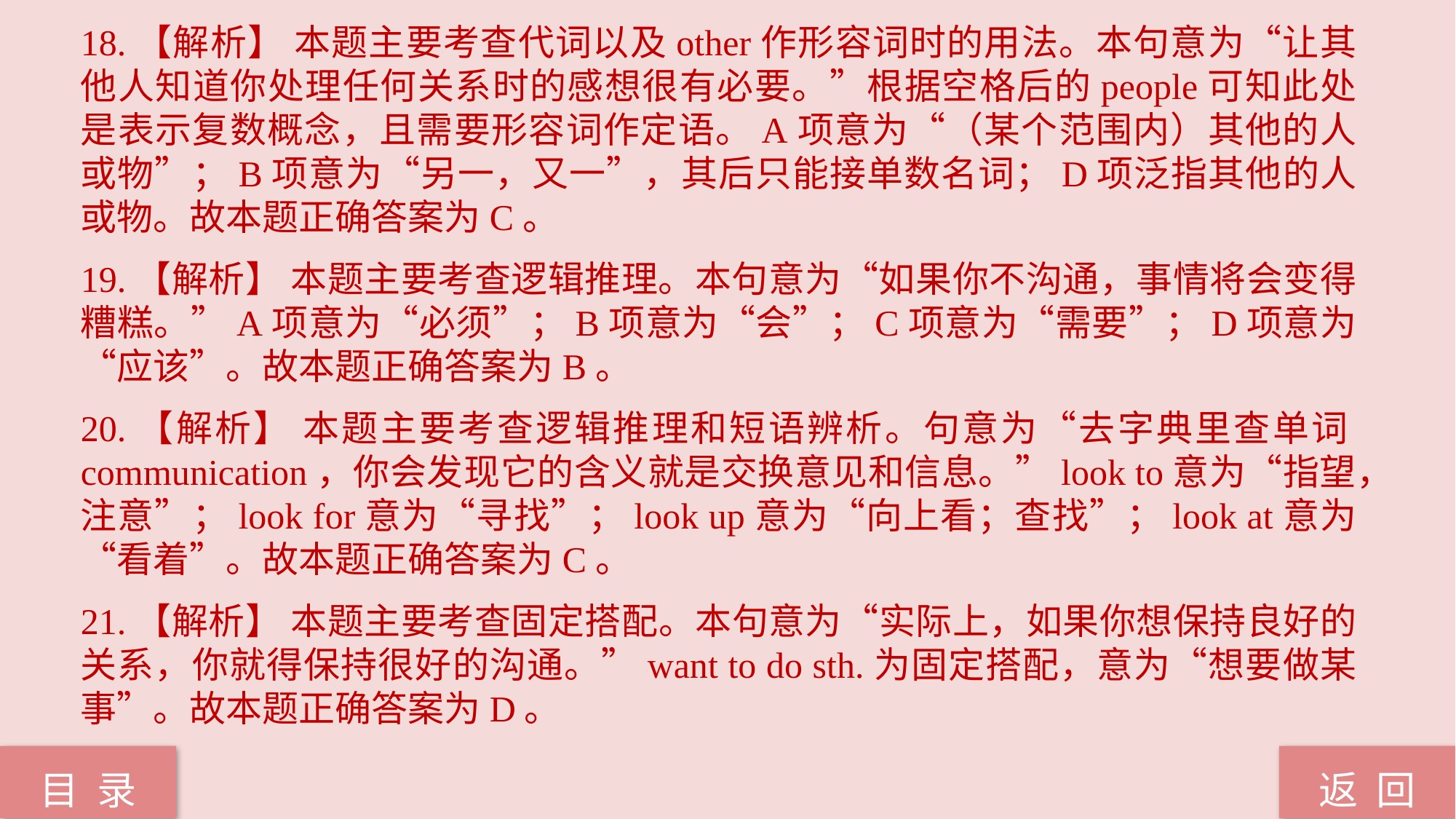

18.【解析】 本题主要考查代词以及other作形容词时的用法。本句意为“让其他人知道你处理任何关系时的感想很有必要。”根据空格后的people可知此处是表示复数概念，且需要形容词作定语。A项意为“（某个范围内）其他的人或物”；B项意为“另一，又一”，其后只能接单数名词；D项泛指其他的人或物。故本题正确答案为C。
19.【解析】 本题主要考查逻辑推理。本句意为“如果你不沟通，事情将会变得糟糕。”A项意为“必须”；B项意为“会”；C项意为“需要”；D项意为“应该”。故本题正确答案为B。
20.【解析】 本题主要考查逻辑推理和短语辨析。句意为“去字典里查单词communication，你会发现它的含义就是交换意见和信息。”look to意为“指望，注意”；look for意为“寻找”；look up意为“向上看；查找”；look at意为“看着”。故本题正确答案为C。
21.【解析】 本题主要考查固定搭配。本句意为“实际上，如果你想保持良好的关系，你就得保持很好的沟通。”want to do sth.为固定搭配，意为“想要做某事”。故本题正确答案为D。
返  回